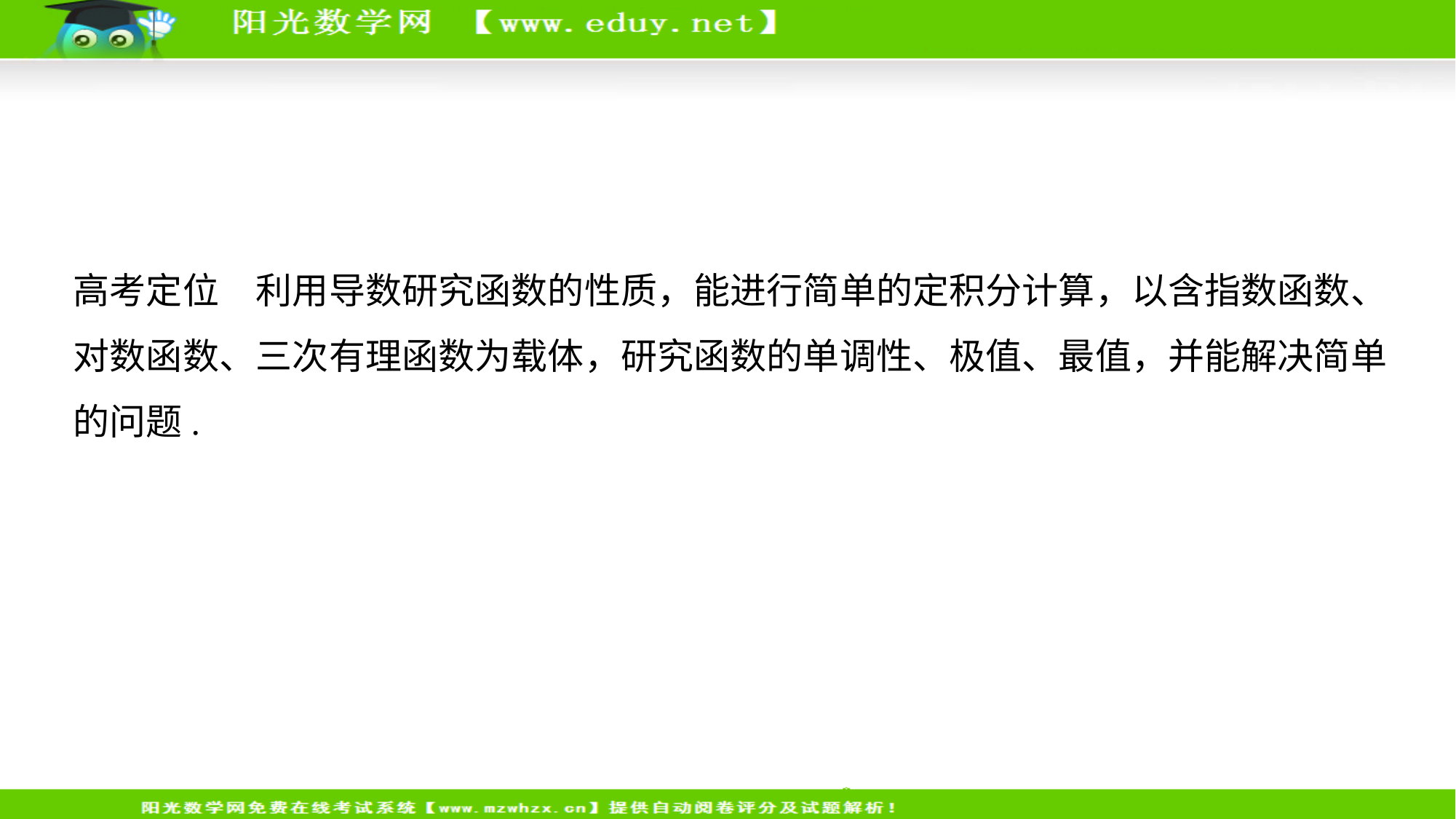

高考定位　利用导数研究函数的性质，能进行简单的定积分计算，以含指数函数、对数函数、三次有理函数为载体，研究函数的单调性、极值、最值，并能解决简单的问题.